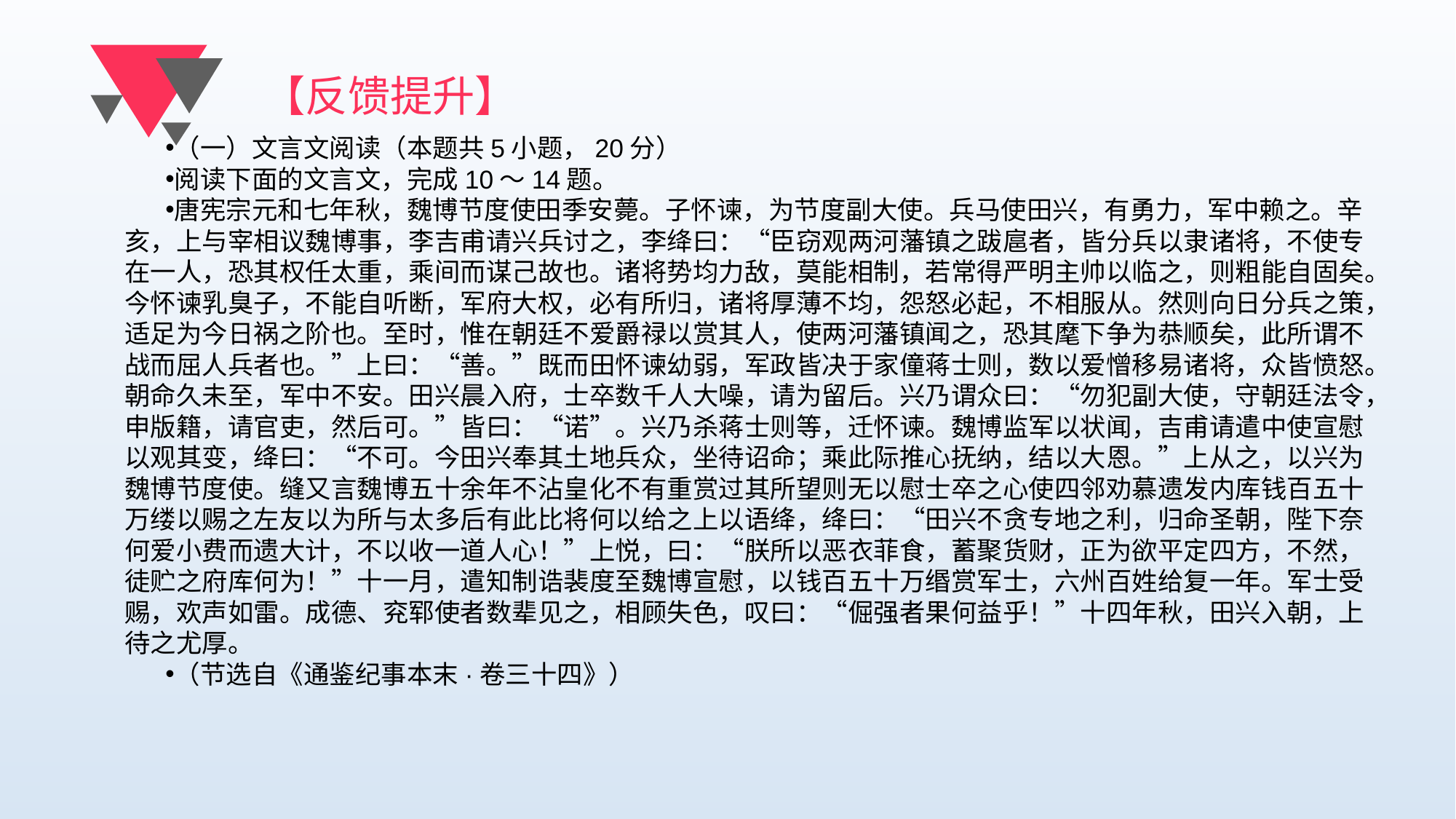

# 【反馈提升】
（一）文言文阅读（本题共5小题，20分）
阅读下面的文言文，完成10～14题。
唐宪宗元和七年秋，魏博节度使田季安薨。子怀谏，为节度副大使。兵马使田兴，有勇力，军中赖之。辛亥，上与宰相议魏博事，李吉甫请兴兵讨之，李绛曰：“臣窃观两河藩镇之跋扈者，皆分兵以隶诸将，不使专在一人，恐其权任太重，乘间而谋己故也。诸将势均力敌，莫能相制，若常得严明主帅以临之，则粗能自固矣。今怀谏乳臭子，不能自听断，军府大权，必有所归，诸将厚薄不均，怨怒必起，不相服从。然则向日分兵之策，适足为今日祸之阶也。至时，惟在朝廷不爱爵禄以赏其人，使两河藩镇闻之，恐其麾下争为恭顺矣，此所谓不战而屈人兵者也。”上曰：“善。”既而田怀谏幼弱，军政皆决于家僮蒋士则，数以爱憎移易诸将，众皆愤怒。朝命久未至，军中不安。田兴晨入府，士卒数千人大噪，请为留后。兴乃谓众曰：“勿犯副大使，守朝廷法令，申版籍，请官吏，然后可。”皆曰：“诺”。兴乃杀蒋士则等，迁怀谏。魏博监军以状闻，吉甫请遣中使宣慰以观其变，绛曰：“不可。今田兴奉其土地兵众，坐待诏命；乘此际推心抚纳，结以大恩。”上从之，以兴为魏博节度使。缝又言魏博五十余年不沾皇化不有重赏过其所望则无以慰士卒之心使四邻劝慕遗发内库钱百五十万缕以赐之左友以为所与太多后有此比将何以给之上以语绛，绛曰：“田兴不贪专地之利，归命圣朝，陛下奈何爱小费而遗大计，不以收一道人心！”上悦，曰：“朕所以恶衣菲食，蓄聚货财，正为欲平定四方，不然，徒贮之府库何为！”十一月，遣知制诰裴度至魏博宣慰，以钱百五十万缗赏军士，六州百姓给复一年。军士受赐，欢声如雷。成德、兖郓使者数辈见之，相顾失色，叹曰：“倔强者果何益乎！”十四年秋，田兴入朝，上待之尤厚。
（节选自《通鉴纪事本末·卷三十四》）